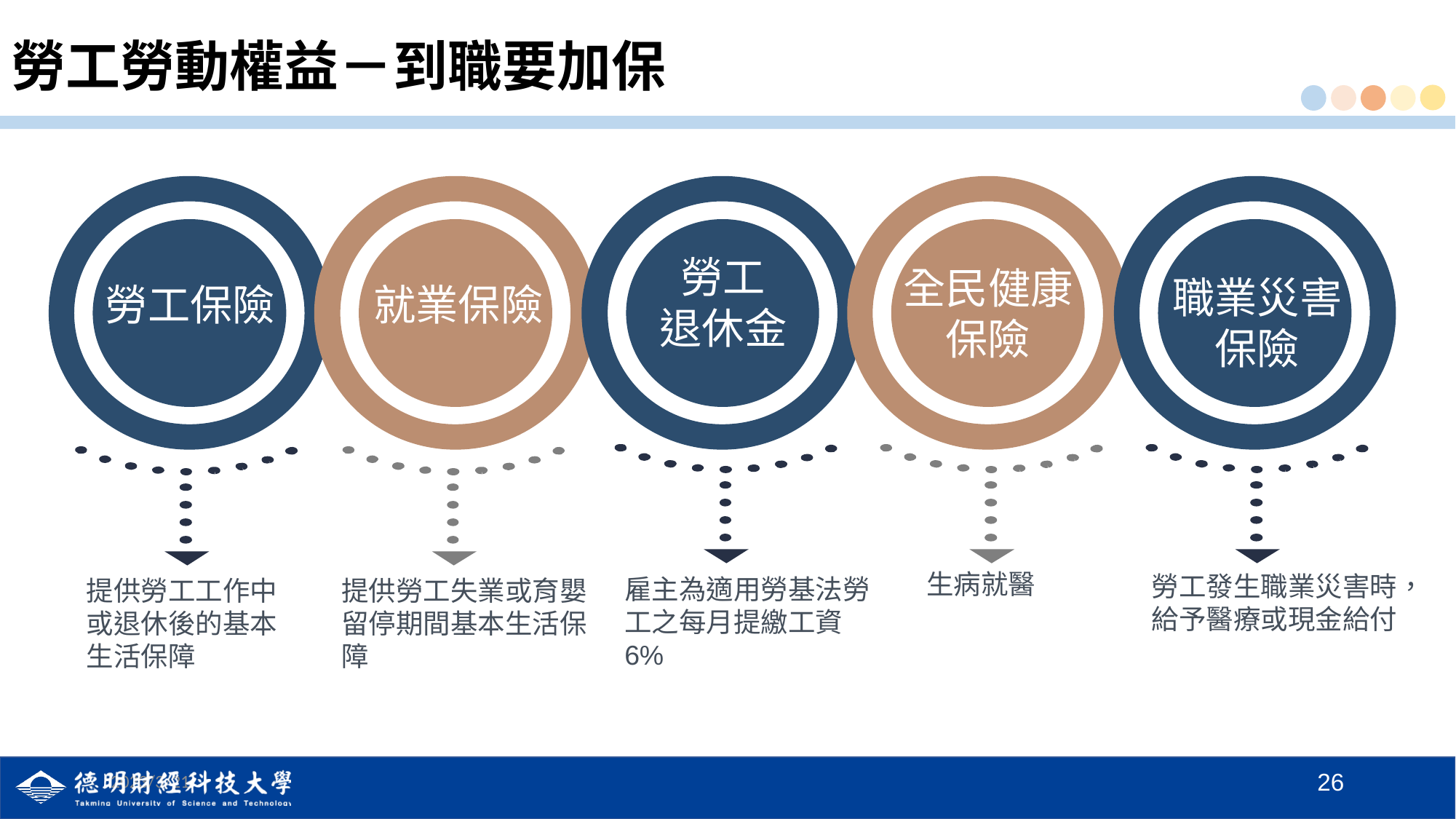

# 勞工勞動權益－到職要加保

勞工保險

就業保險

勞工
退休金

全民健康
保險

職業災害
保險

生病就醫
勞工發生職業災害時，給予醫療或現金給付
雇主為適用勞基法勞工之每月提繳工資6%
提供勞工工作中或退休後的基本生活保障
提供勞工失業或育嬰留停期間基本生活保障
26